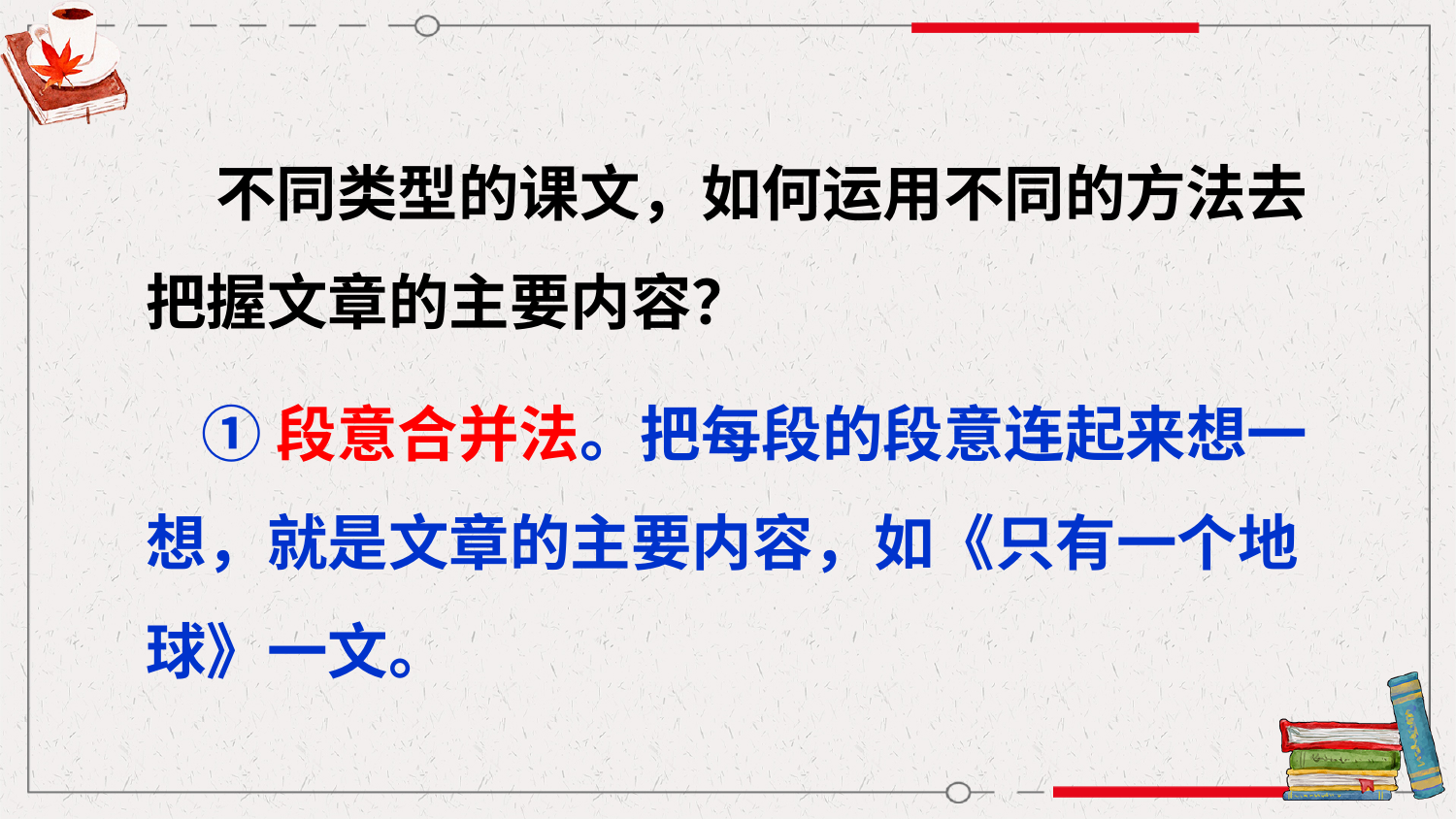

不同类型的课文，如何运用不同的方法去把握文章的主要内容？
    ①段意合并法。把每段的段意连起来想一想，就是文章的主要内容，如《只有一个地球》一文。